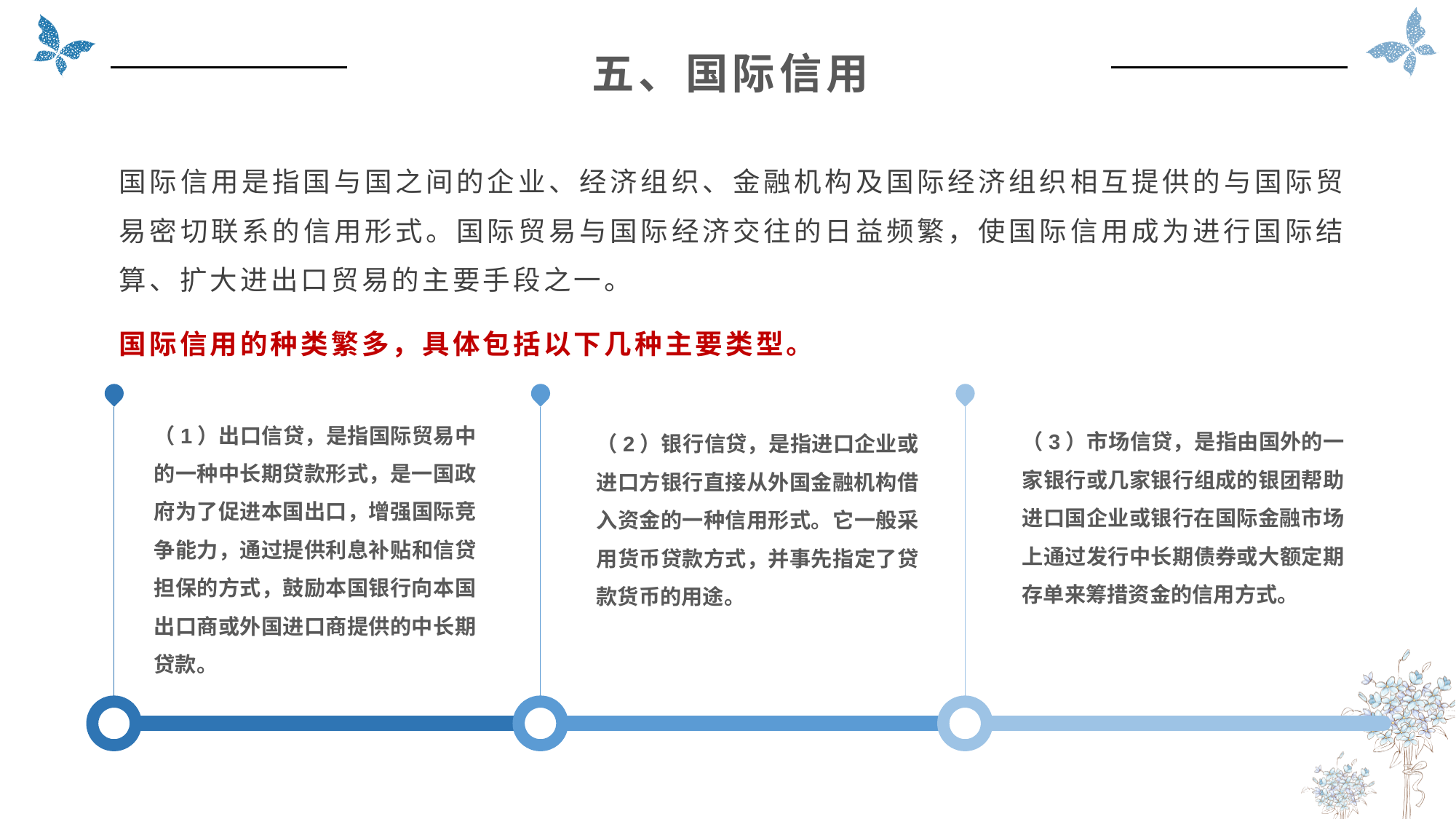

五、国际信用
国际信用是指国与国之间的企业、经济组织、金融机构及国际经济组织相互提供的与国际贸易密切联系的信用形式。国际贸易与国际经济交往的日益频繁，使国际信用成为进行国际结算、扩大进出口贸易的主要手段之一。
国际信用的种类繁多，具体包括以下几种主要类型。

（1）出口信贷，是指国际贸易中的一种中长期贷款形式，是一国政府为了促进本国出口，增强国际竞争能力，通过提供利息补贴和信贷担保的方式，鼓励本国银行向本国出口商或外国进口商提供的中长期贷款。
（3）市场信贷，是指由国外的一家银行或几家银行组成的银团帮助进口国企业或银行在国际金融市场上通过发行中长期债券或大额定期存单来筹措资金的信用方式。
（2）银行信贷，是指进口企业或进口方银行直接从外国金融机构借入资金的一种信用形式。它一般采用货币贷款方式，并事先指定了贷款货币的用途。